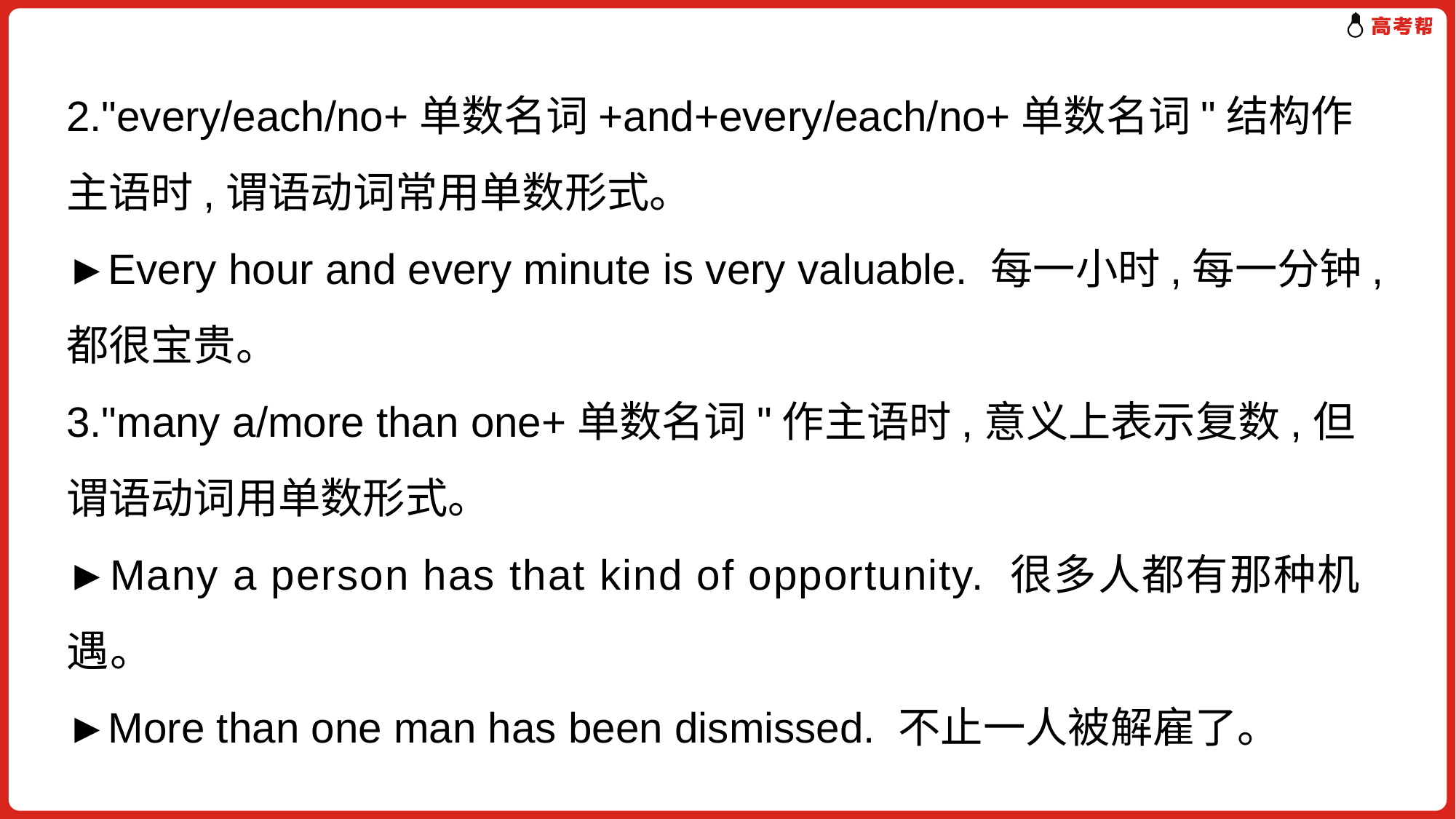

2."every/each/no+单数名词+and+every/each/no+单数名词"结构作主语时,谓语动词常用单数形式。
►Every hour and every minute is very valuable. 每一小时,每一分钟,都很宝贵。
3."many a/more than one+单数名词"作主语时,意义上表示复数,但谓语动词用单数形式。
►Many a person has that kind of opportunity. 很多人都有那种机遇。
►More than one man has been dismissed. 不止一人被解雇了。